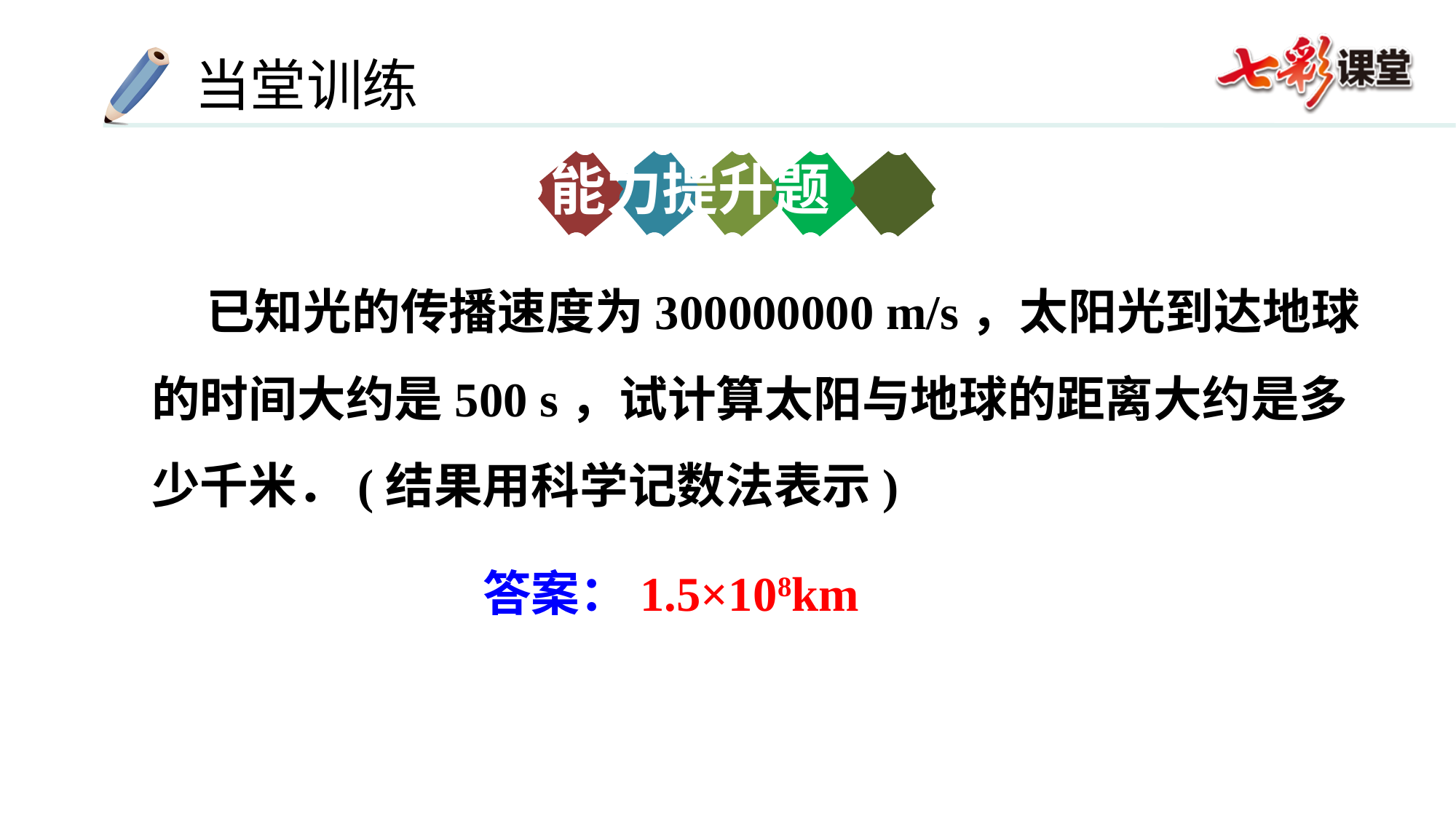

能力提升题

已知光的传播速度为300000000 m/s，太阳光到达地球的时间大约是500 s，试计算太阳与地球的距离大约是多少千米．(结果用科学记数法表示)
答案：1.5×108km